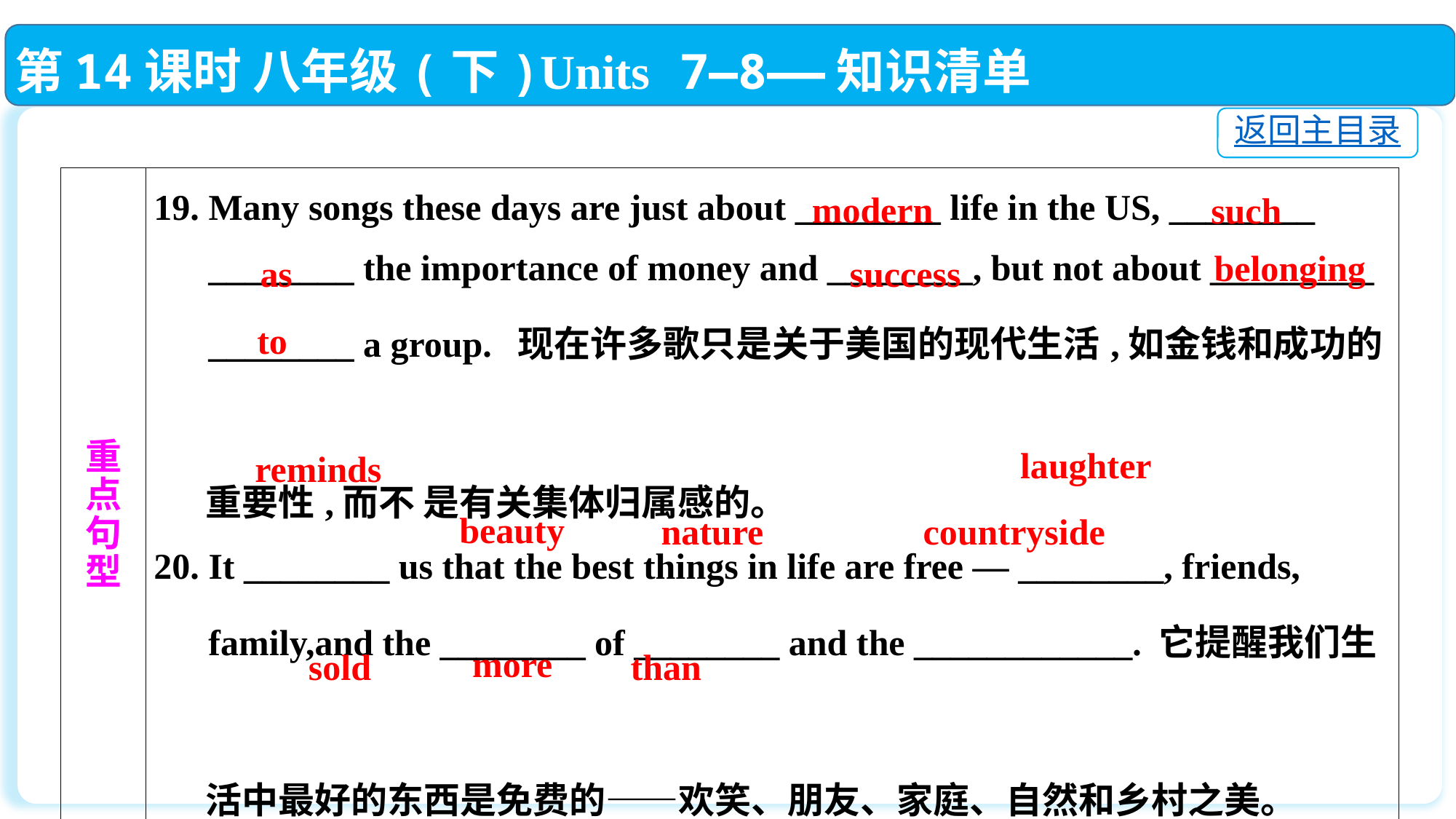

第14课时 八年级(下)Units 7—8——知识清单

返回主目录
| 重 点 句 型 | 19. Many songs these days are just about \_\_\_\_\_\_\_\_ life in the US, \_\_\_\_\_\_\_\_ \_\_\_\_\_\_\_\_ the importance of money and \_\_\_\_\_\_\_\_, but not about \_\_\_\_\_\_\_\_\_ \_\_\_\_\_\_\_\_ a group. 现在许多歌只是关于美国的现代生活,如金钱和成功的 重要性,而不 是有关集体归属感的。 20. It \_\_\_\_\_\_\_\_ us that the best things in life are free — \_\_\_\_\_\_\_\_, friends, family,and the \_\_\_\_\_\_\_\_ of \_\_\_\_\_\_\_\_ and the \_\_\_\_\_\_\_\_\_\_\_\_. 它提醒我们生 活中最好的东西是免费的——欢笑、朋友、家庭、自然和乡村之美。 21. He’s \_\_\_\_\_\_\_\_ \_\_\_\_\_\_\_\_ \_\_\_\_\_\_\_\_ 120 million records. 他已经卖了超过1.2亿张唱片。 |
| --- | --- |
modern
such
belonging
as
success
to
laughter
reminds
beauty
nature
countryside
more
sold
than